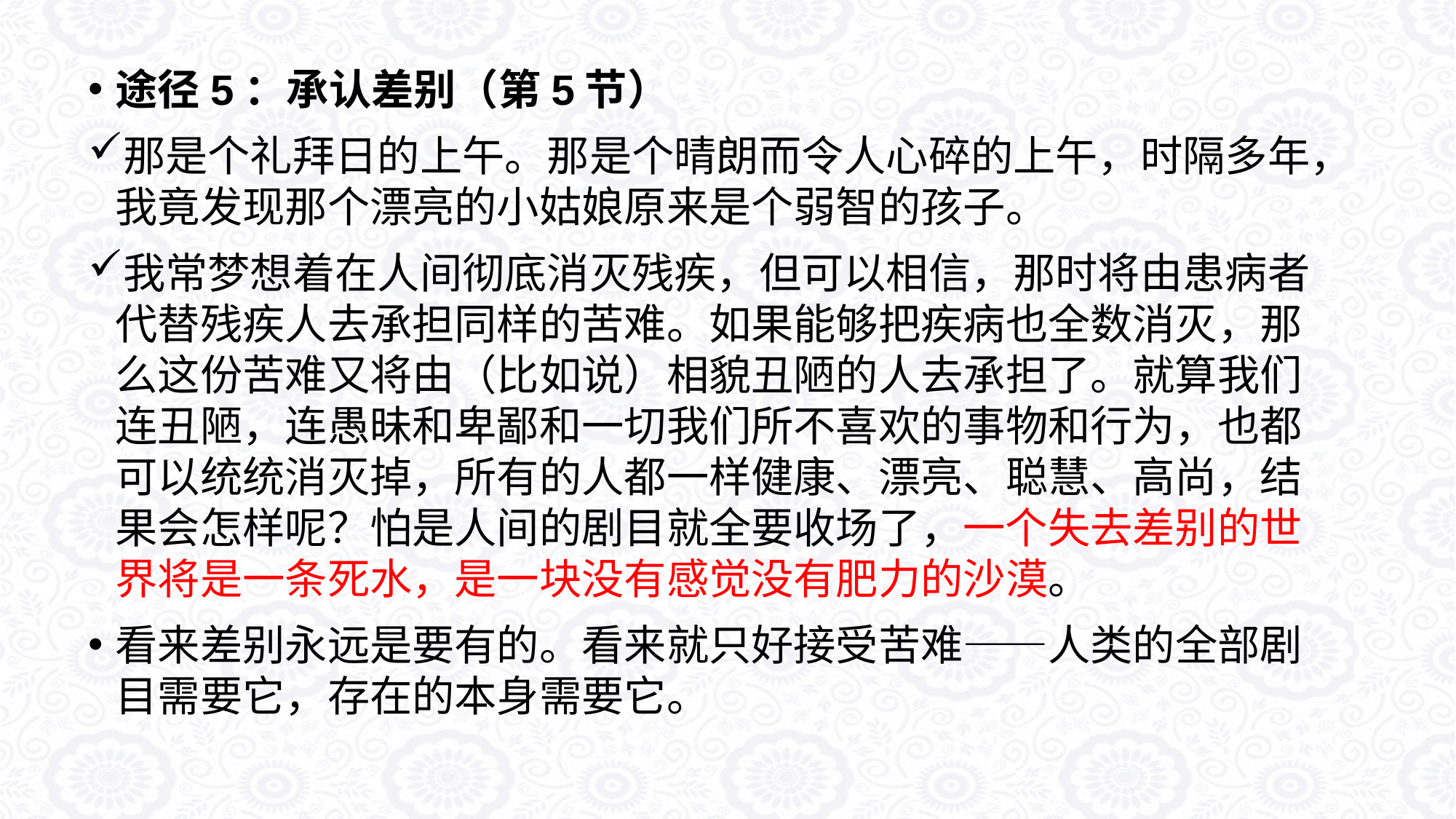

途径5：承认差别（第5节）
那是个礼拜日的上午。那是个晴朗而令人心碎的上午，时隔多年，我竟发现那个漂亮的小姑娘原来是个弱智的孩子。
我常梦想着在人间彻底消灭残疾，但可以相信，那时将由患病者代替残疾人去承担同样的苦难。如果能够把疾病也全数消灭，那么这份苦难又将由（比如说）相貌丑陋的人去承担了。就算我们连丑陋，连愚昧和卑鄙和一切我们所不喜欢的事物和行为，也都可以统统消灭掉，所有的人都一样健康、漂亮、聪慧、高尚，结果会怎样呢？怕是人间的剧目就全要收场了，一个失去差别的世界将是一条死水，是一块没有感觉没有肥力的沙漠。
看来差别永远是要有的。看来就只好接受苦难——人类的全部剧目需要它，存在的本身需要它。